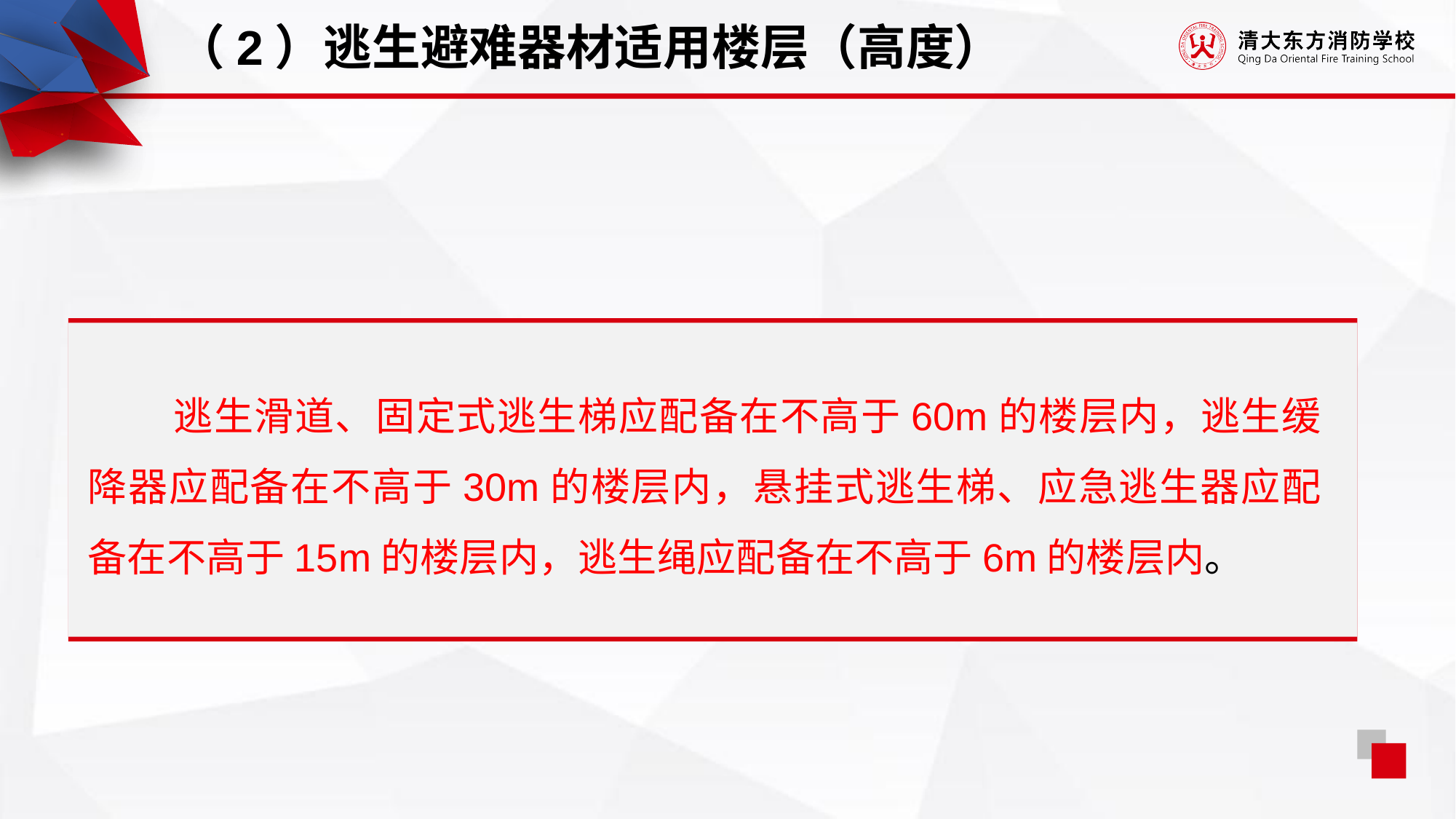

（2）逃生避难器材适用楼层（高度）

逃生滑道、固定式逃生梯应配备在不高于60m的楼层内，逃生缓降器应配备在不高于30m的楼层内，悬挂式逃生梯、应急逃生器应配备在不高于15m的楼层内，逃生绳应配备在不高于6m的楼层内。